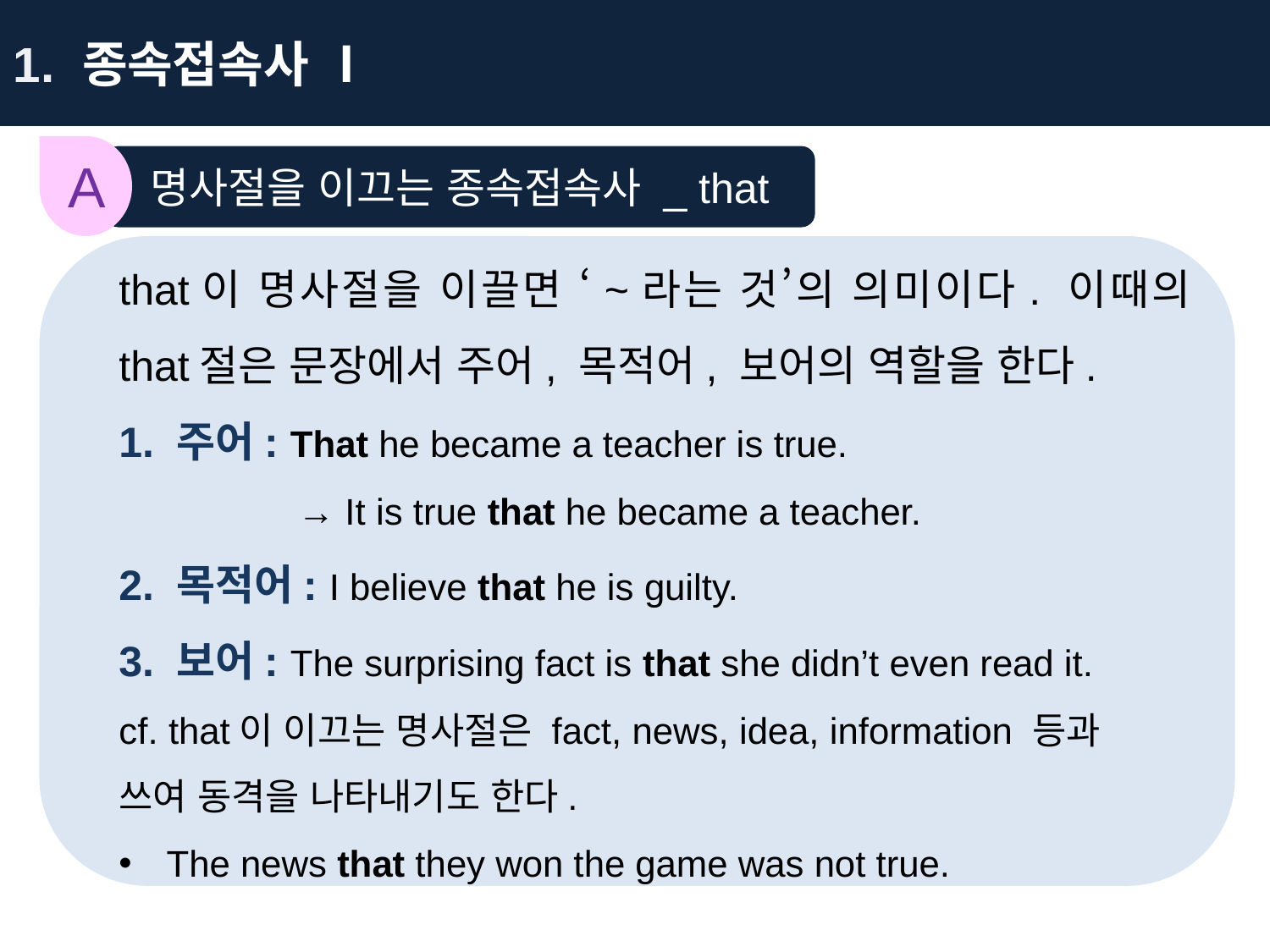

1. 종속접속사 Ⅰ

A
명사절을 이끄는 종속접속사 _ that
that이 명사절을 이끌면 ‘~라는 것’의 의미이다. 이때의 that절은 문장에서 주어, 목적어, 보어의 역할을 한다.
1. 주어: That he became a teacher is true.
	     → It is true that he became a teacher.
2. 목적어: I believe that he is guilty.
3. 보어: The surprising fact is that she didn’t even read it.
cf. that이 이끄는 명사절은 fact, news, idea, information 등과
쓰여 동격을 나타내기도 한다.
The news that they won the game was not true.